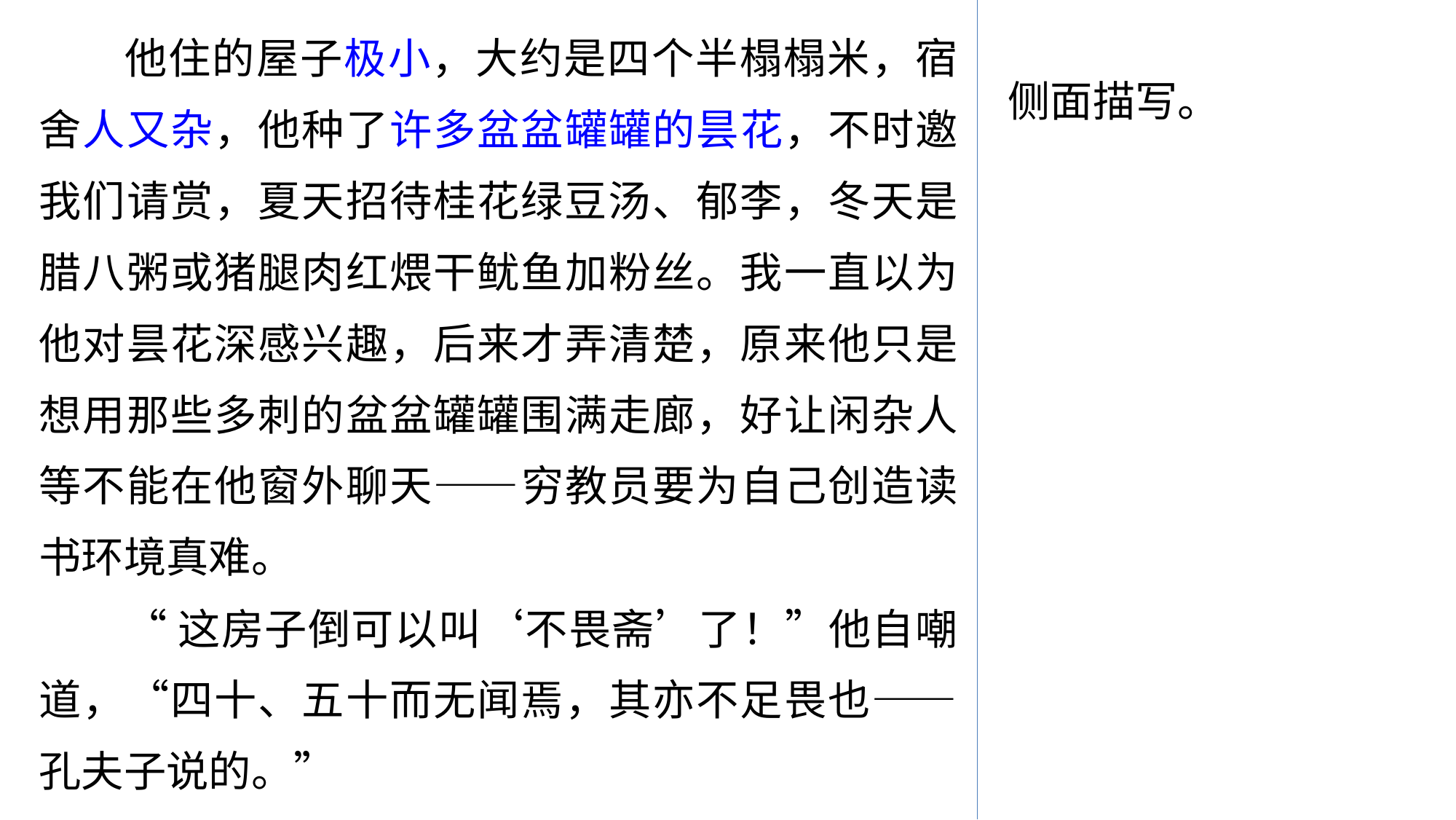

他住的屋子极小，大约是四个半榻榻米，宿舍人又杂，他种了许多盆盆罐罐的昙花，不时邀我们请赏，夏天招待桂花绿豆汤、郁李，冬天是腊八粥或猪腿肉红煨干鱿鱼加粉丝。我一直以为他对昙花深感兴趣，后来才弄清楚，原来他只是想用那些多刺的盆盆罐罐围满走廊，好让闲杂人等不能在他窗外聊天——穷教员要为自己创造读书环境真难。
“这房子倒可以叫‘不畏斋’了！”他自嘲道，“四十、五十而无闻焉，其亦不足畏也——孔夫子说的。”
侧面描写。